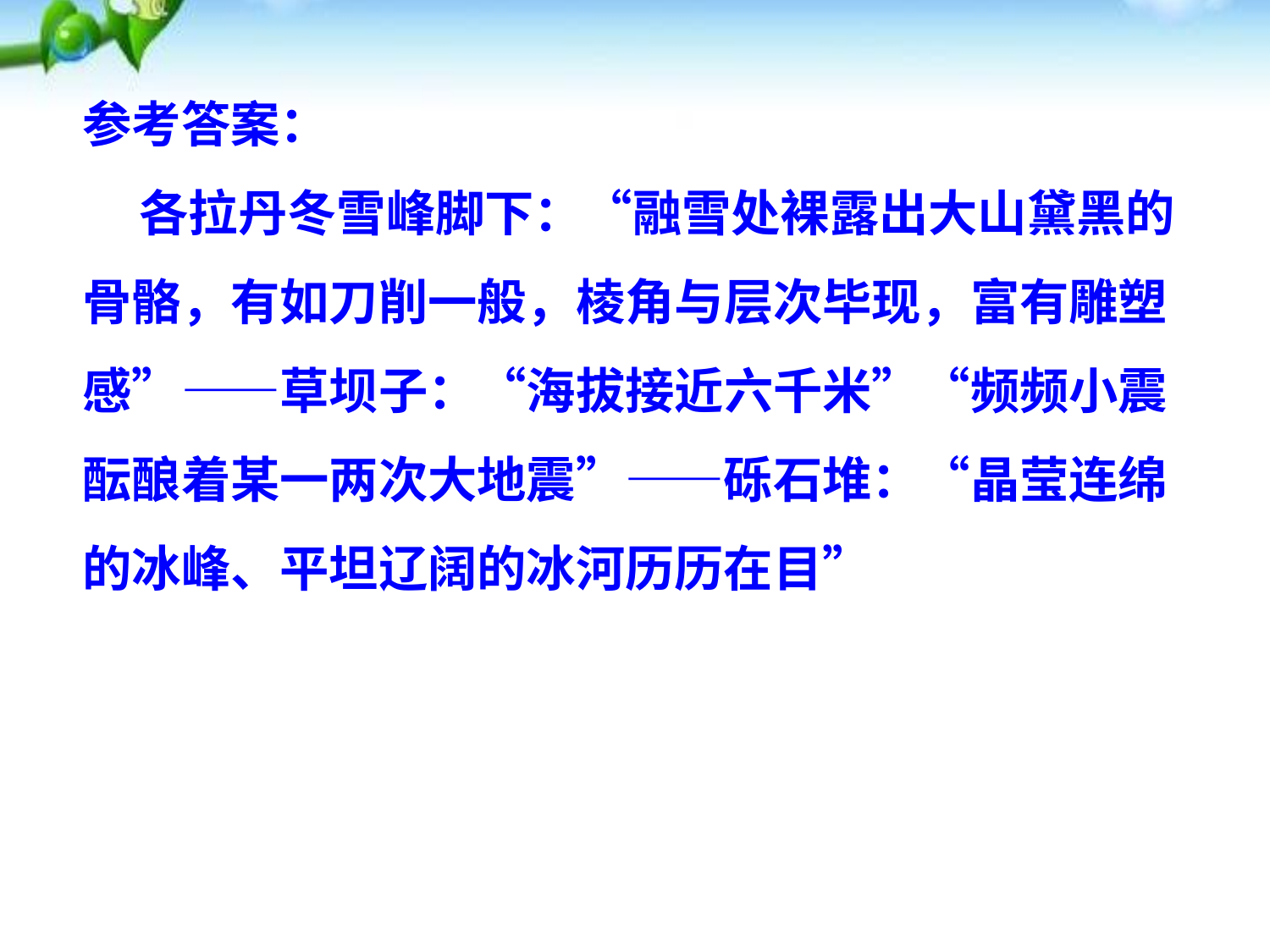

参考答案：
    各拉丹冬雪峰脚下：“融雪处裸露出大山黛黑的骨骼，有如刀削一般，棱角与层次毕现，富有雕塑感”——草坝子：“海拔接近六千米”“频频小震酝酿着某一两次大地震”——砾石堆：“晶莹连绵的冰峰、平坦辽阔的冰河历历在目”